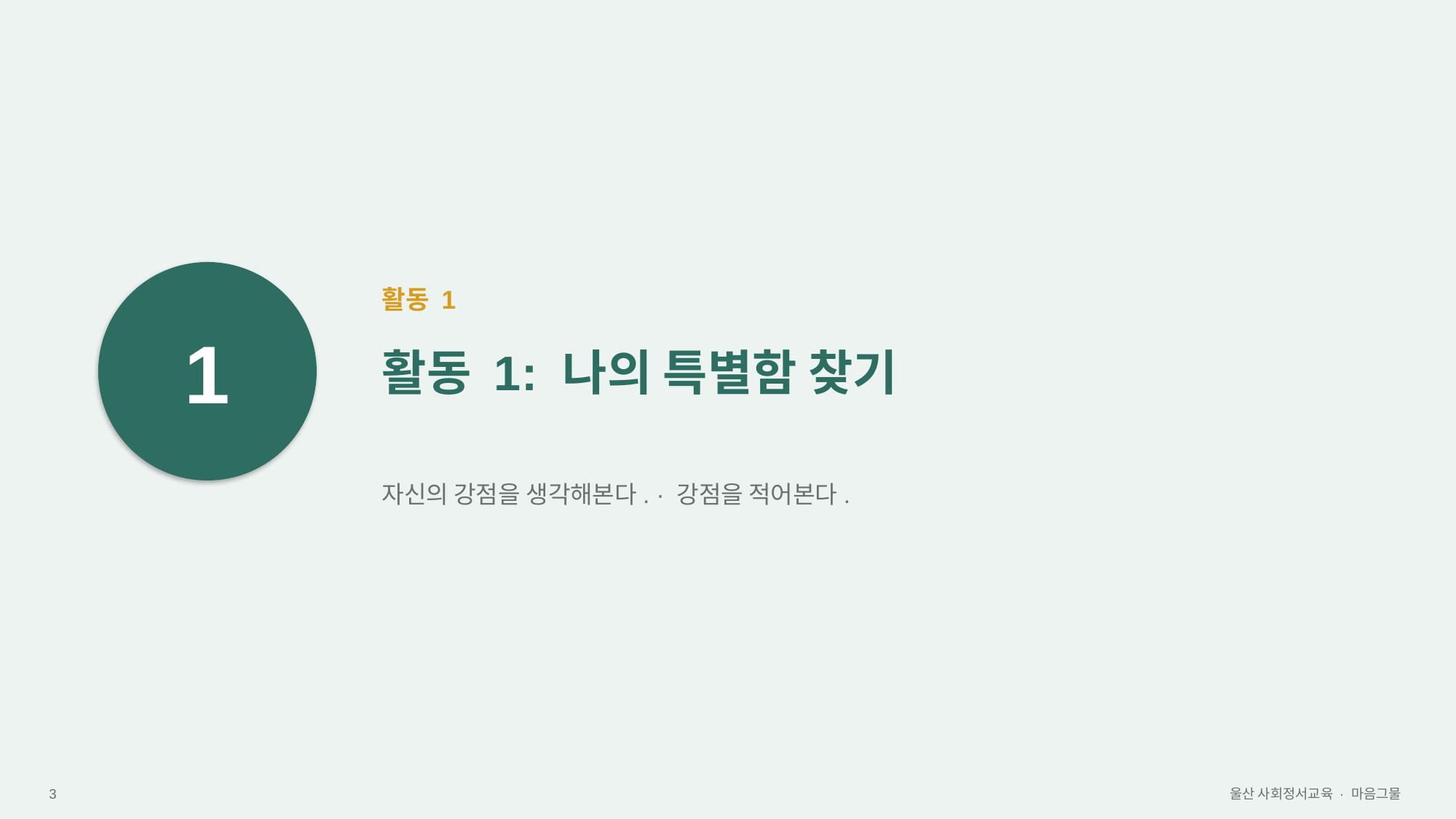

1
활동 1
활동 1: 나의 특별함 찾기
자신의 강점을 생각해본다. · 강점을 적어본다.
3
울산 사회정서교육 · 마음그물